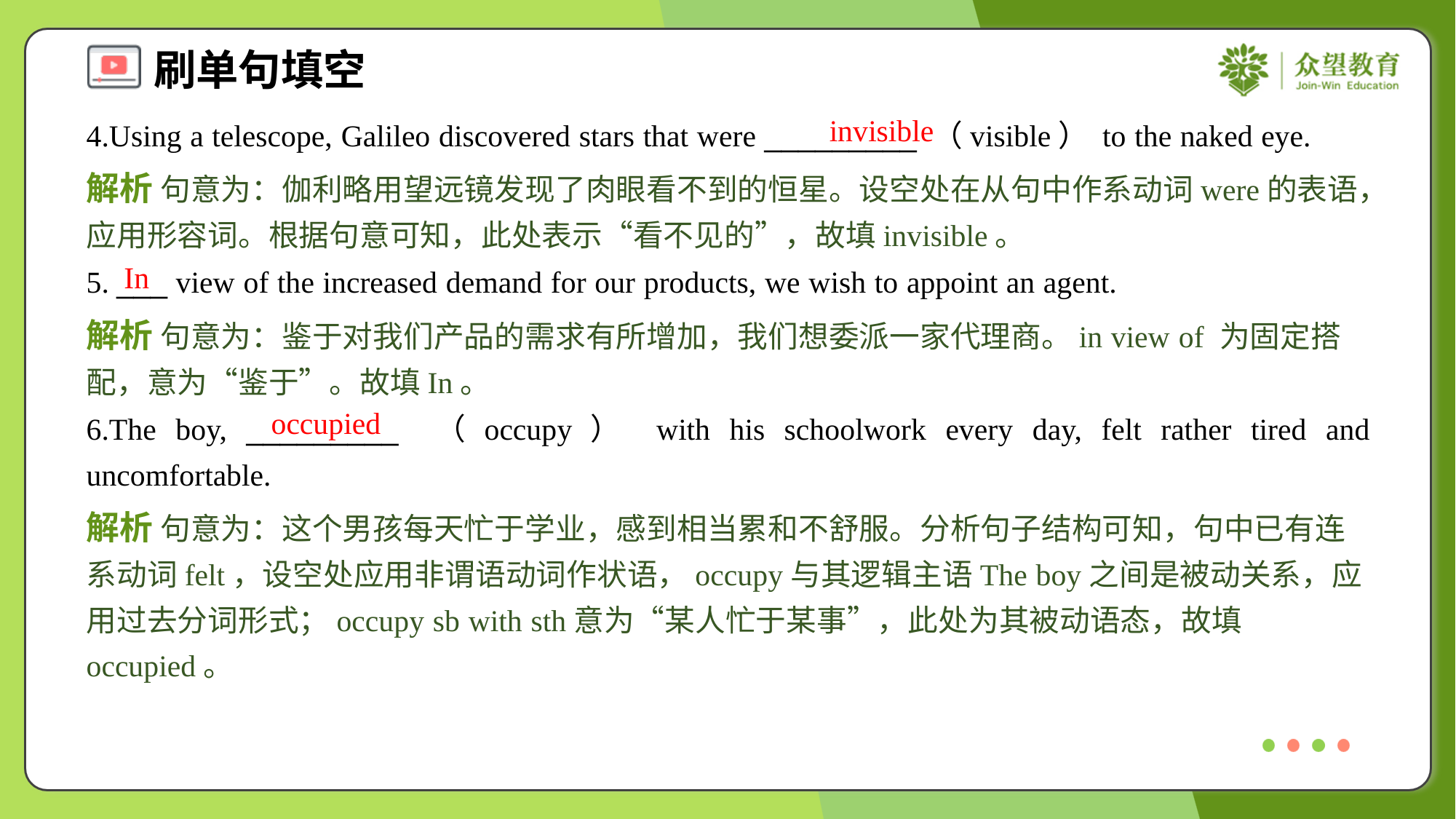

invisible
4.Using a telescope, Galileo discovered stars that were _________ （visible） to the naked eye.
解析 句意为：伽利略用望远镜发现了肉眼看不到的恒星。设空处在从句中作系动词were的表语，应用形容词。根据句意可知，此处表示“看不见的”，故填invisible。
In
5. ___ view of the increased demand for our products, we wish to appoint an agent.
解析 句意为：鉴于对我们产品的需求有所增加，我们想委派一家代理商。in view of 为固定搭配，意为“鉴于”。故填In。
occupied
6.The boy, _________ （occupy） with his schoolwork every day, felt rather tired and uncomfortable.
解析 句意为：这个男孩每天忙于学业，感到相当累和不舒服。分析句子结构可知，句中已有连系动词felt，设空处应用非谓语动词作状语，occupy与其逻辑主语The boy之间是被动关系，应用过去分词形式；occupy sb with sth意为“某人忙于某事”，此处为其被动语态，故填occupied。